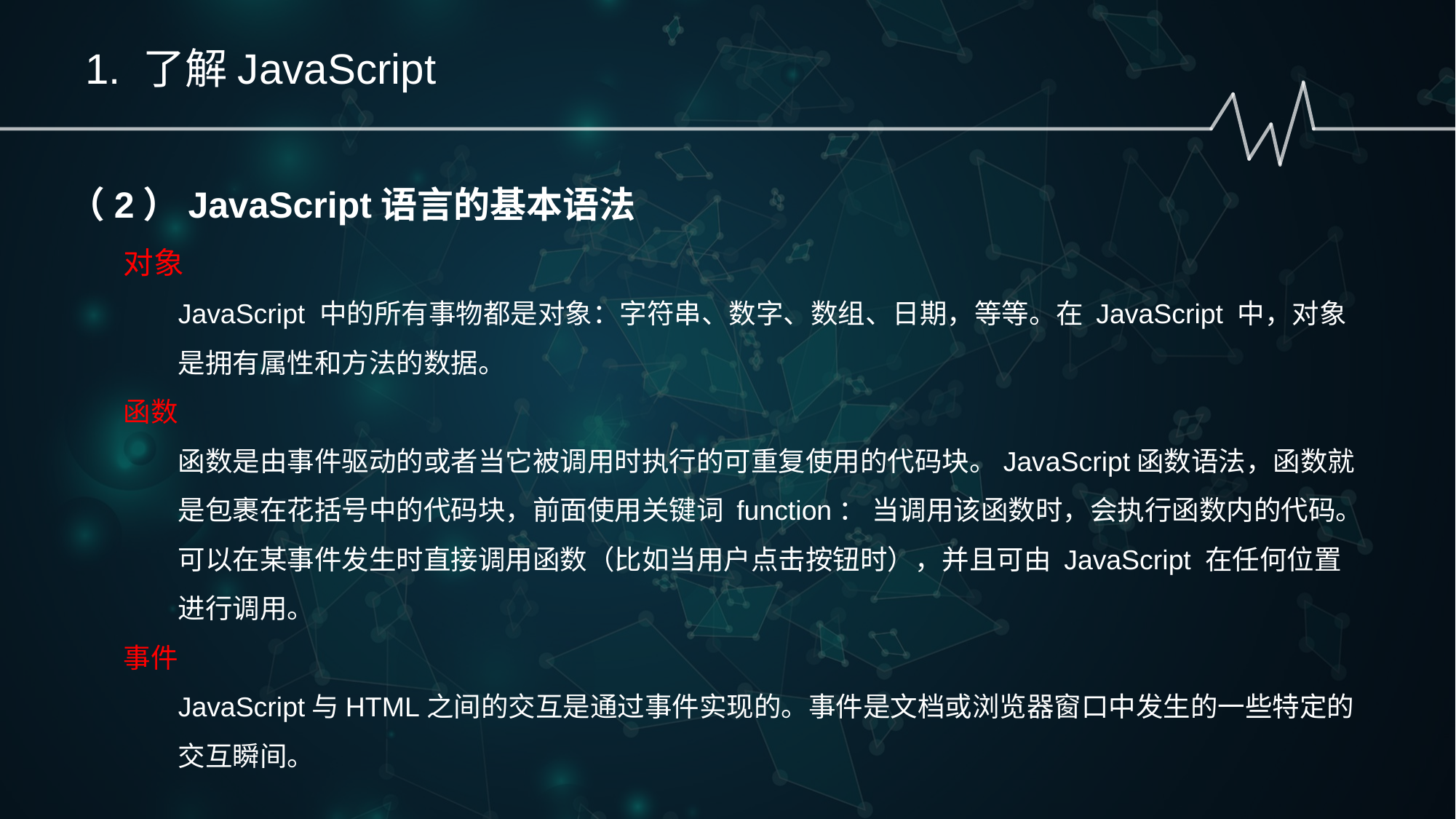

1. 了解JavaScript
（2）JavaScript语言的基本语法
对象
JavaScript 中的所有事物都是对象：字符串、数字、数组、日期，等等。在 JavaScript 中，对象是拥有属性和方法的数据。
函数
函数是由事件驱动的或者当它被调用时执行的可重复使用的代码块。JavaScript函数语法，函数就是包裹在花括号中的代码块，前面使用关键词 function： 当调用该函数时，会执行函数内的代码。可以在某事件发生时直接调用函数（比如当用户点击按钮时），并且可由 JavaScript 在任何位置进行调用。
事件
JavaScript与HTML之间的交互是通过事件实现的。事件是文档或浏览器窗口中发生的一些特定的交互瞬间。